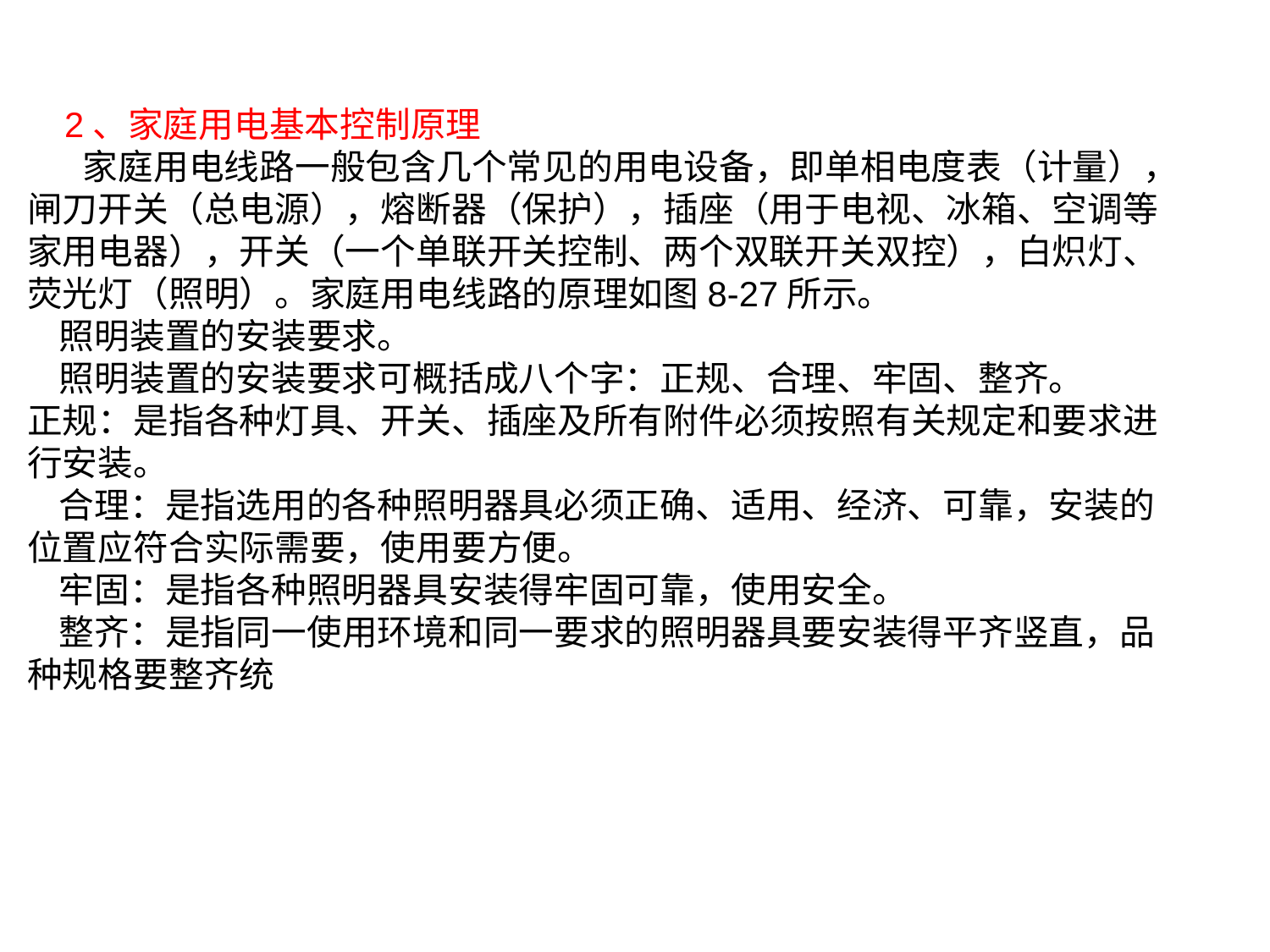

2、家庭用电基本控制原理
      家庭用电线路一般包含几个常见的用电设备，即单相电度表（计量），闸刀开关（总电源），熔断器（保护），插座（用于电视、冰箱、空调等家用电器），开关（一个单联开关控制、两个双联开关双控），白炽灯、荧光灯（照明）。家庭用电线路的原理如图8-27所示。
   照明装置的安装要求。
   照明装置的安装要求可概括成八个字：正规、合理、牢固、整齐。
正规：是指各种灯具、开关、插座及所有附件必须按照有关规定和要求进行安装。
   合理：是指选用的各种照明器具必须正确、适用、经济、可靠，安装的位置应符合实际需要，使用要方便。
   牢固：是指各种照明器具安装得牢固可靠，使用安全。
   整齐：是指同一使用环境和同一要求的照明器具要安装得平齐竖直，品种规格要整齐统